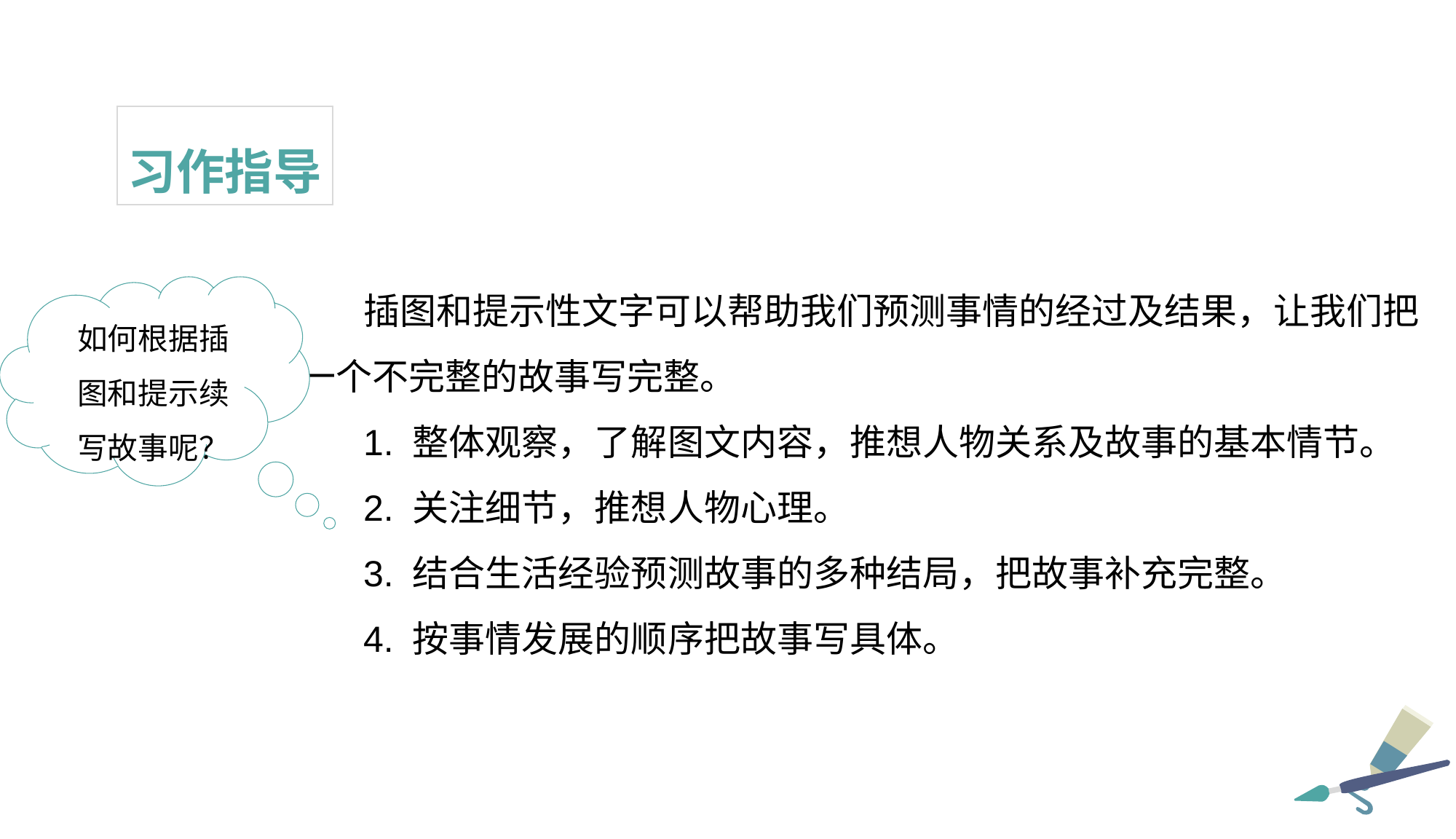

习作指导
插图和提示性文字可以帮助我们预测事情的经过及结果，让我们把一个不完整的故事写完整。
1. 整体观察，了解图文内容，推想人物关系及故事的基本情节。
2. 关注细节，推想人物心理。
3. 结合生活经验预测故事的多种结局，把故事补充完整。
4. 按事情发展的顺序把故事写具体。

如何根据插图和提示续写故事呢？